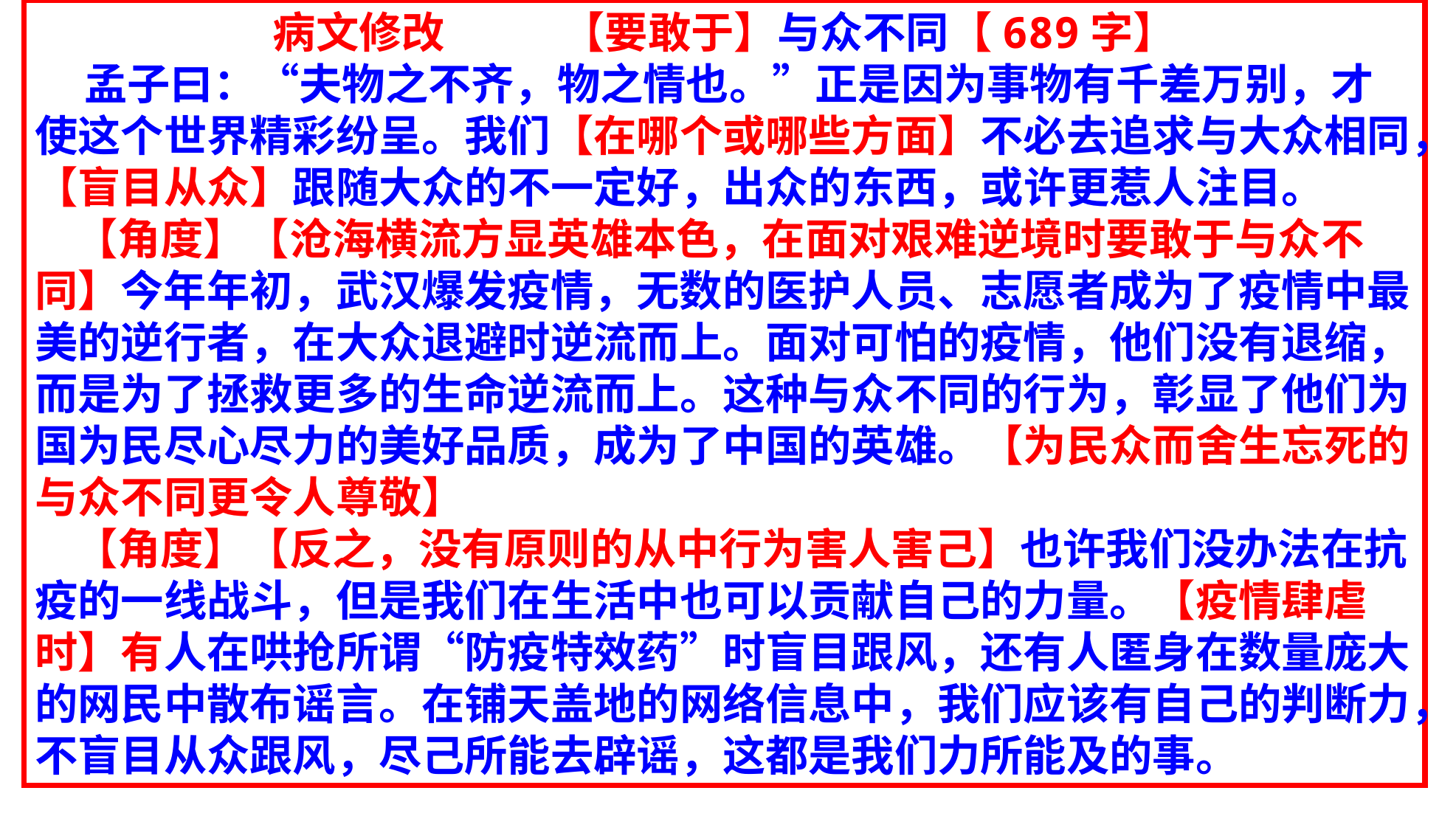

病文修改            【要敢于】与众不同【689字】
    孟子曰：“夫物之不齐，物之情也。”正是因为事物有千差万别，才使这个世界精彩纷呈。我们【在哪个或哪些方面】不必去追求与大众相同，【盲目从众】跟随大众的不一定好，出众的东西，或许更惹人注目。
   【角度】【沧海横流方显英雄本色，在面对艰难逆境时要敢于与众不同】今年年初，武汉爆发疫情，无数的医护人员、志愿者成为了疫情中最美的逆行者，在大众退避时逆流而上。面对可怕的疫情，他们没有退缩，而是为了拯救更多的生命逆流而上。这种与众不同的行为，彰显了他们为国为民尽心尽力的美好品质，成为了中国的英雄。【为民众而舍生忘死的与众不同更令人尊敬】
   【角度】【反之，没有原则的从中行为害人害己】也许我们没办法在抗疫的一线战斗，但是我们在生活中也可以贡献自己的力量。【疫情肆虐时】有人在哄抢所谓“防疫特效药”时盲目跟风，还有人匿身在数量庞大的网民中散布谣言。在铺天盖地的网络信息中，我们应该有自己的判断力，不盲目从众跟风，尽己所能去辟谣，这都是我们力所能及的事。